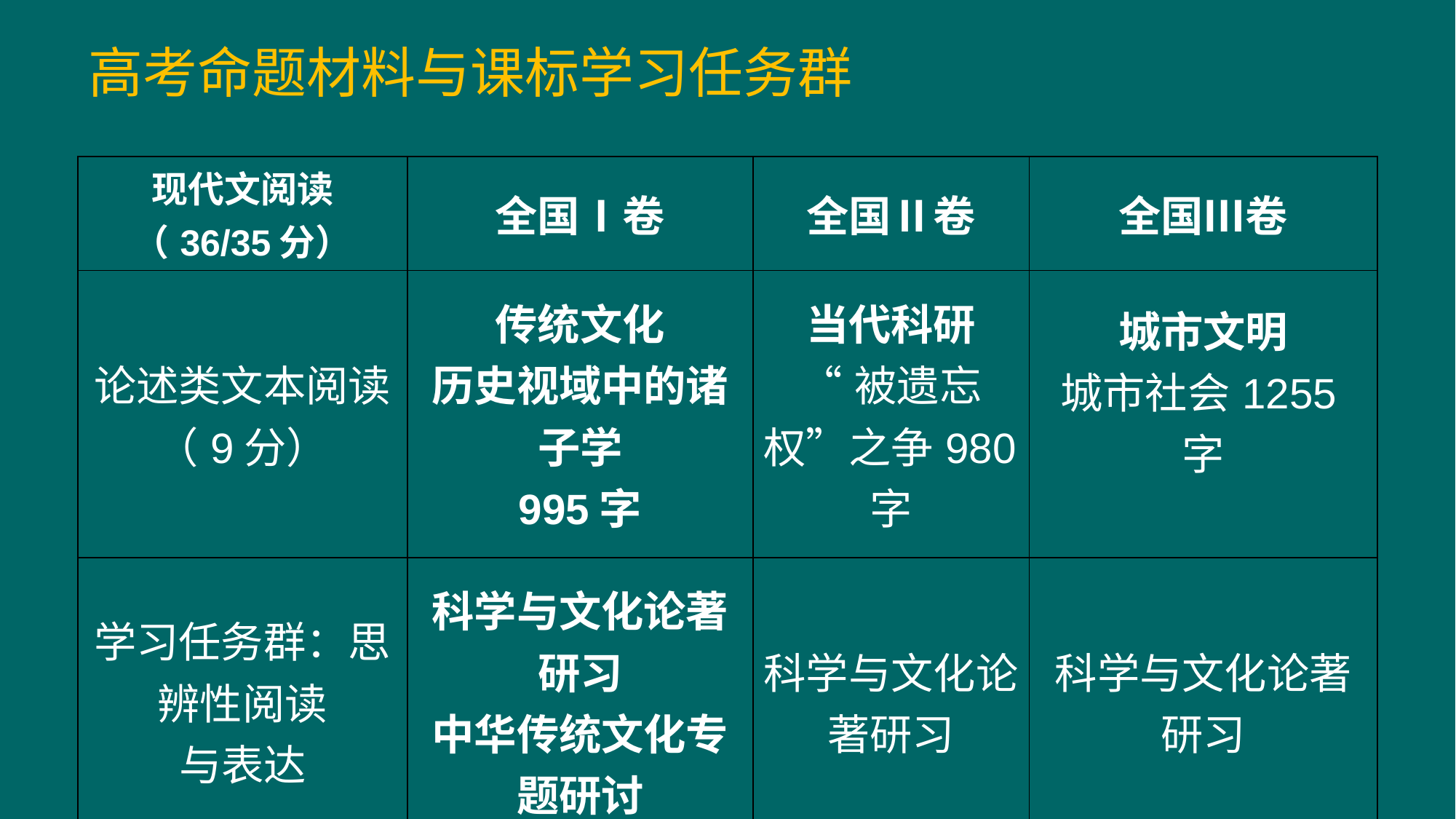

高考命题材料与课标学习任务群
| 现代文阅读（36/35分） | 全国Ⅰ卷 | 全国Ⅱ卷 | 全国Ⅲ卷 |
| --- | --- | --- | --- |
| 论述类文本阅读（9分） | 传统文化 历史视域中的诸子学 995字 | 当代科研 “被遗忘权”之争980字 | 城市文明 城市社会1255字 |
| 学习任务群：思辨性阅读 与表达 | 科学与文化论著研习 中华传统文化专题研讨 | 科学与文化论著研习 | 科学与文化论著研习 |